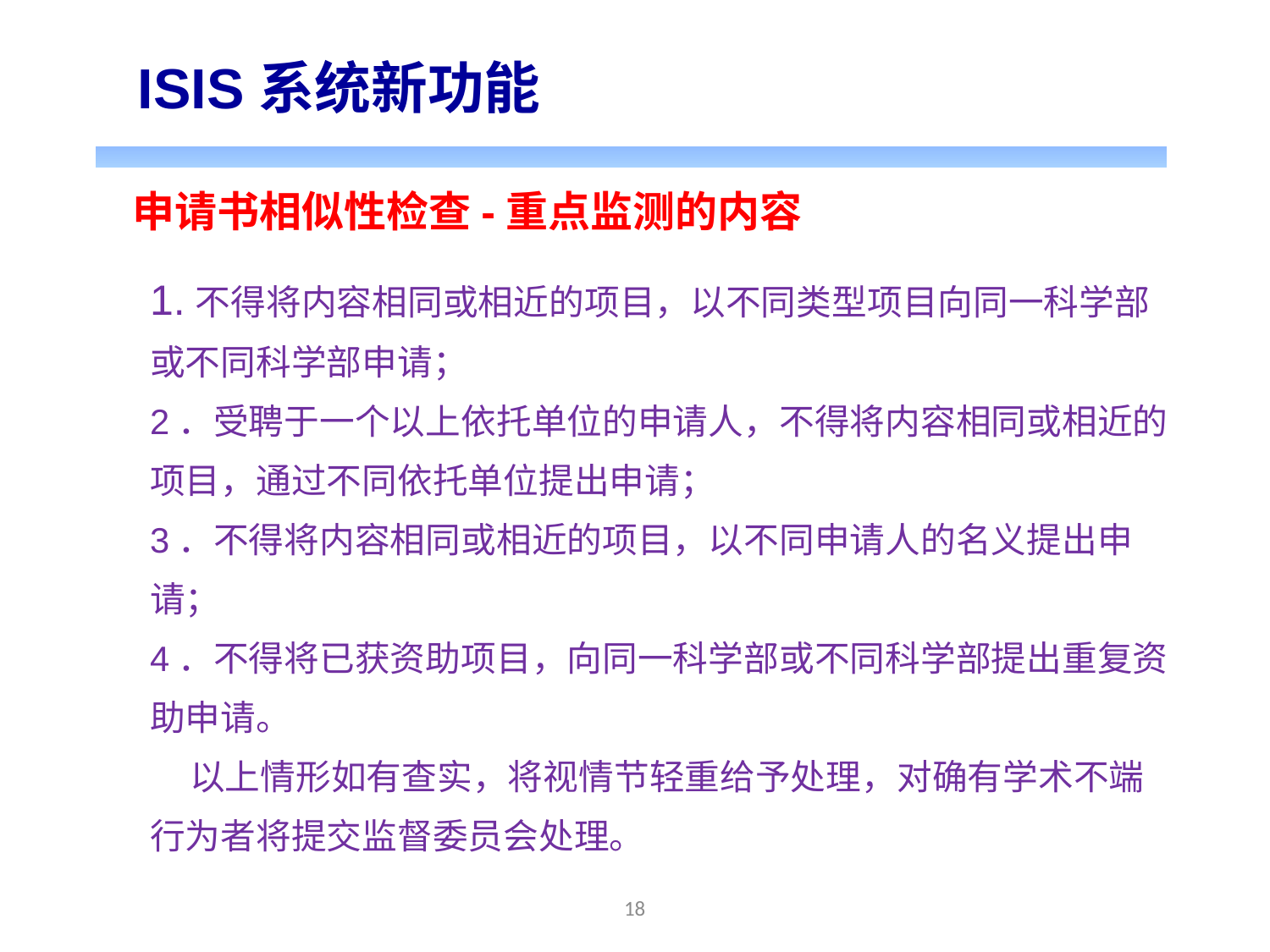

ISIS系统新功能

申请书相似性检查-重点监测的内容
1.不得将内容相同或相近的项目，以不同类型项目向同一科学部或不同科学部申请；
2．受聘于一个以上依托单位的申请人，不得将内容相同或相近的项目，通过不同依托单位提出申请；
3．不得将内容相同或相近的项目，以不同申请人的名义提出申请；
4．不得将已获资助项目，向同一科学部或不同科学部提出重复资助申请。
    以上情形如有查实，将视情节轻重给予处理，对确有学术不端行为者将提交监督委员会处理。
18